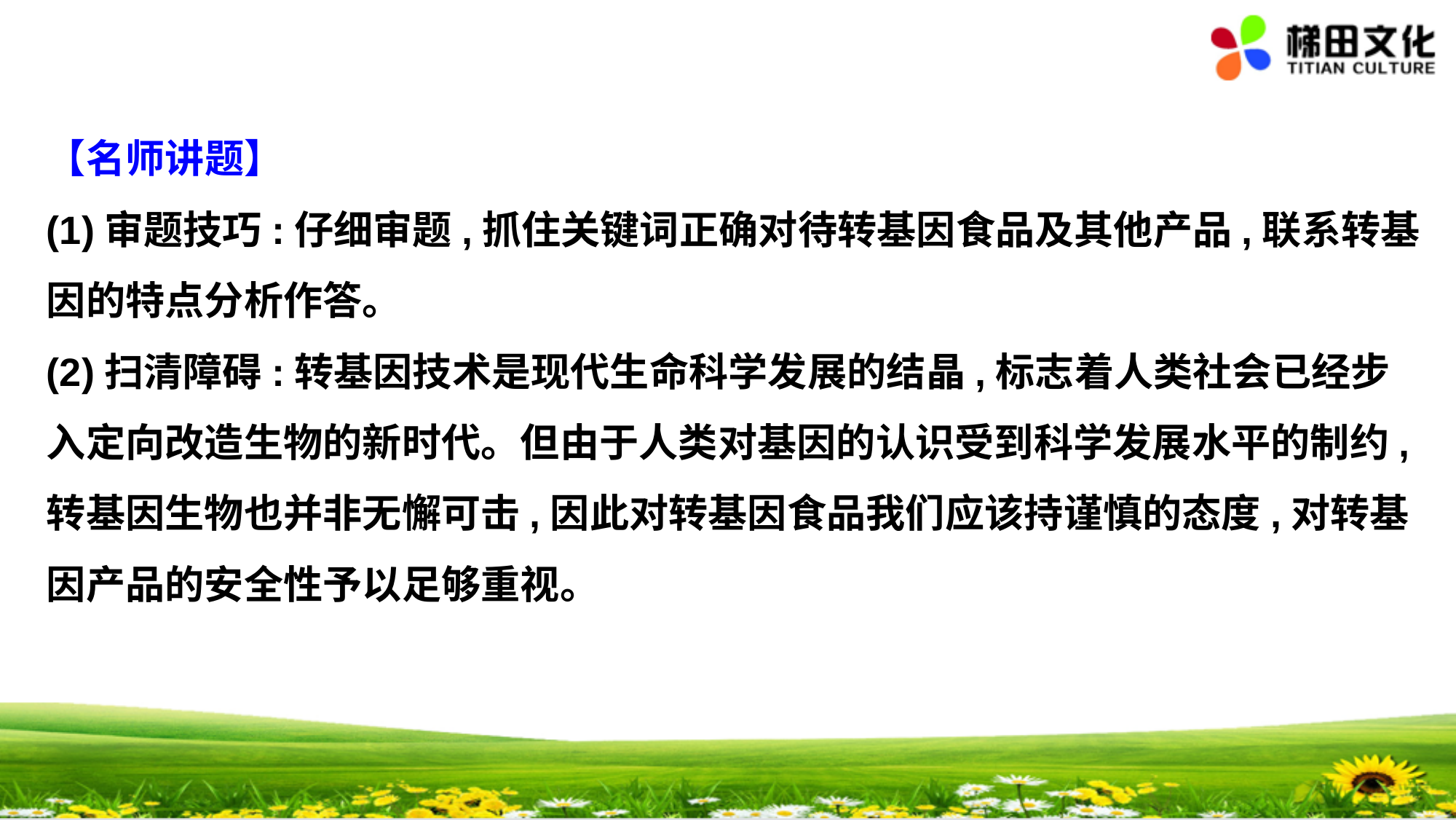

【名师讲题】
(1)审题技巧:仔细审题,抓住关键词正确对待转基因食品及其他产品,联系转基
因的特点分析作答。
(2)扫清障碍:转基因技术是现代生命科学发展的结晶,标志着人类社会已经步
入定向改造生物的新时代。但由于人类对基因的认识受到科学发展水平的制约,
转基因生物也并非无懈可击,因此对转基因食品我们应该持谨慎的态度,对转基
因产品的安全性予以足够重视。